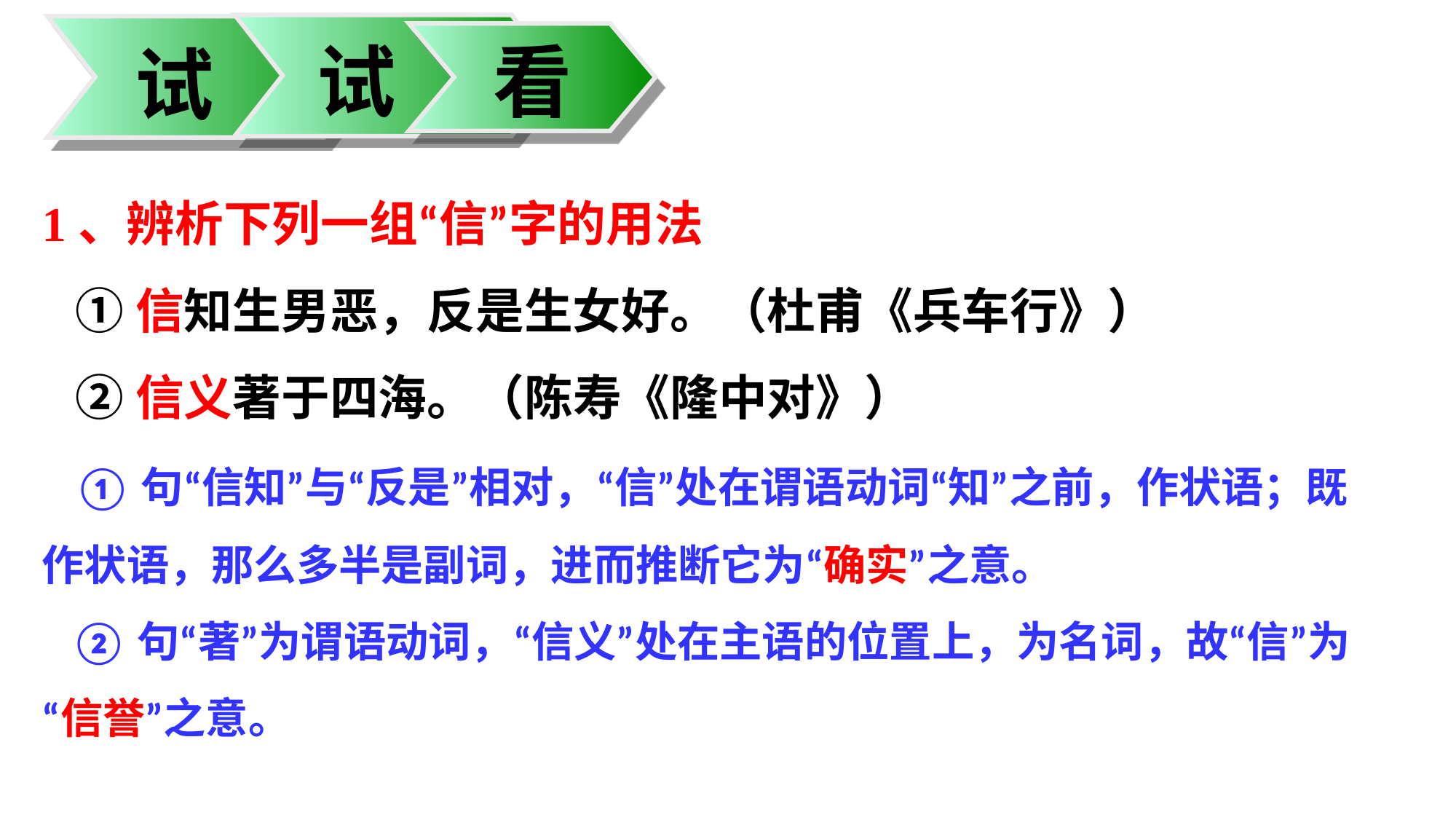

试
看
试
1、辨析下列一组“信”字的用法
   ①信知生男恶，反是生女好。（杜甫《兵车行》）
   ②信义著于四海。（陈寿《隆中对》）
   ①句“信知”与“反是”相对，“信”处在谓语动词“知”之前，作状语；既作状语，那么多半是副词，进而推断它为“确实”之意。
   ②句“著”为谓语动词，“信义”处在主语的位置上，为名词，故“信”为“信誉”之意。